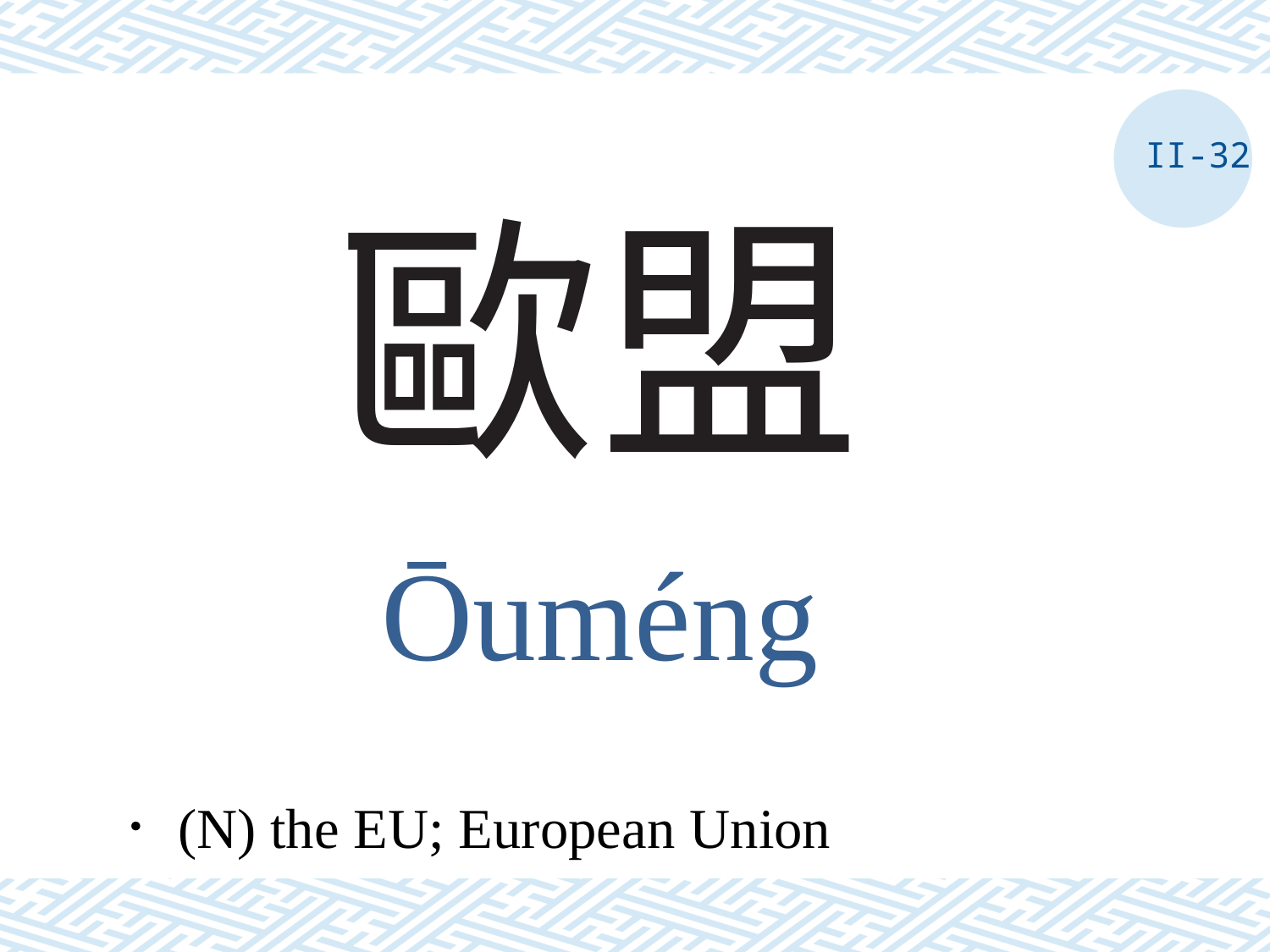

II-32

# 歐盟
ōuméng
．(N) the EU; European Union